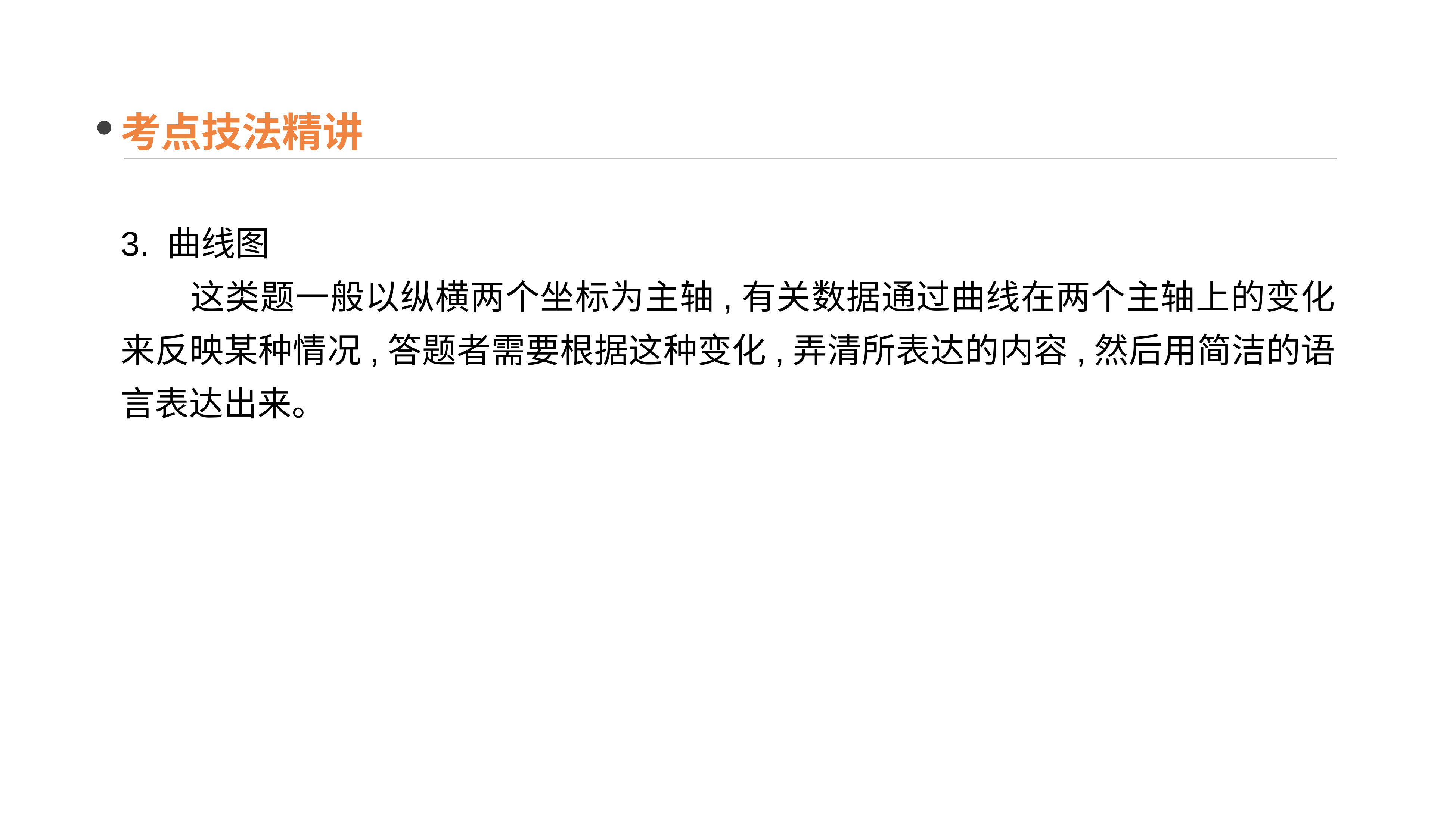

考点技法精讲

3. 曲线图
　　这类题一般以纵横两个坐标为主轴,有关数据通过曲线在两个主轴上的变化来反映某种情况,答题者需要根据这种变化,弄清所表达的内容,然后用简洁的语言表达出来。